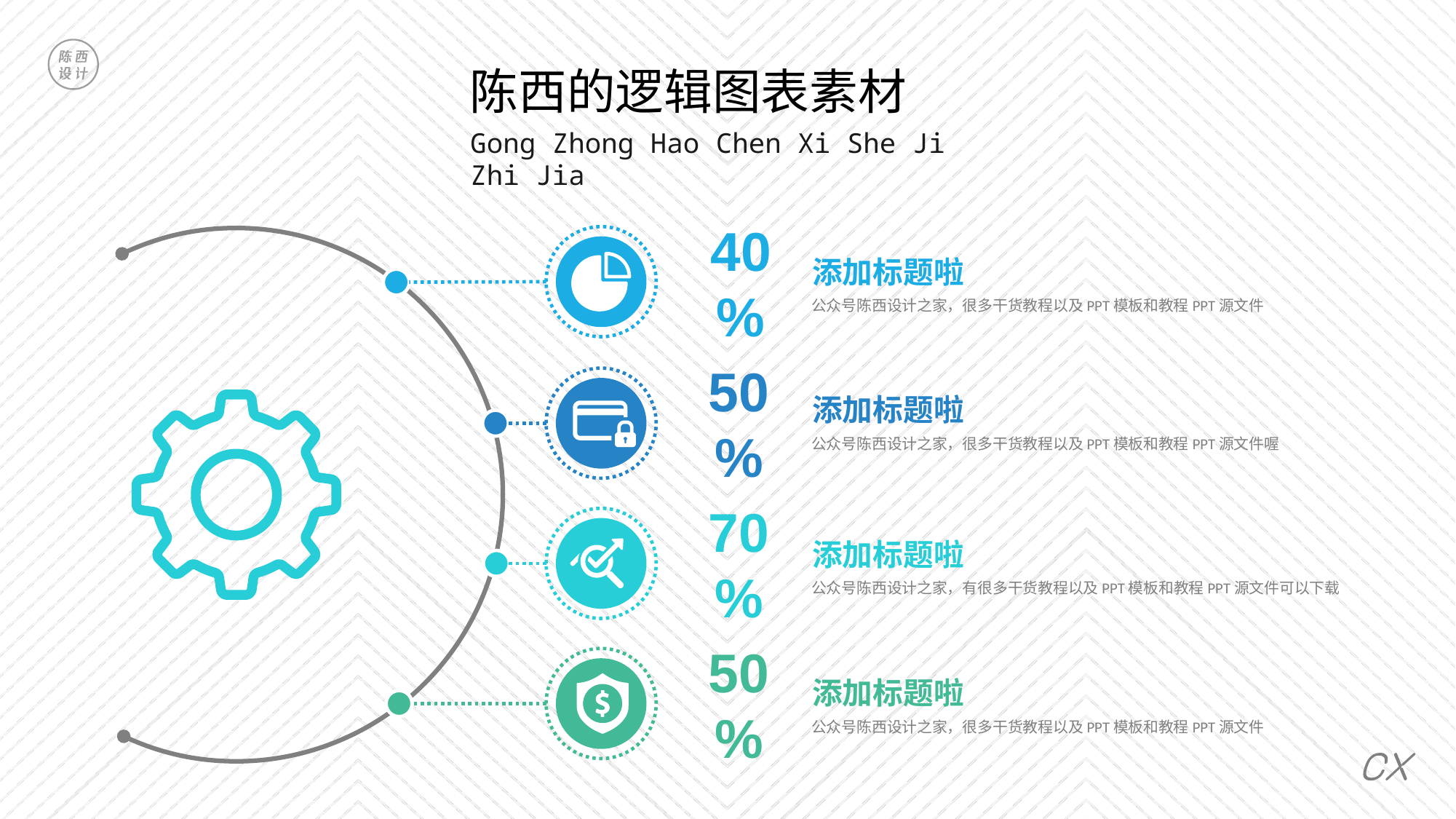

陈西的逻辑图表素材
Gong Zhong Hao Chen Xi She Ji Zhi Jia

添加标题啦
40%

公众号陈西设计之家，很多干货教程以及PPT模板和教程PPT源文件

添加标题啦
50%

公众号陈西设计之家，很多干货教程以及PPT模板和教程PPT源文件喔

70%
添加标题啦

公众号陈西设计之家，有很多干货教程以及PPT模板和教程PPT源文件可以下载

添加标题啦
50%

公众号陈西设计之家，很多干货教程以及PPT模板和教程PPT源文件